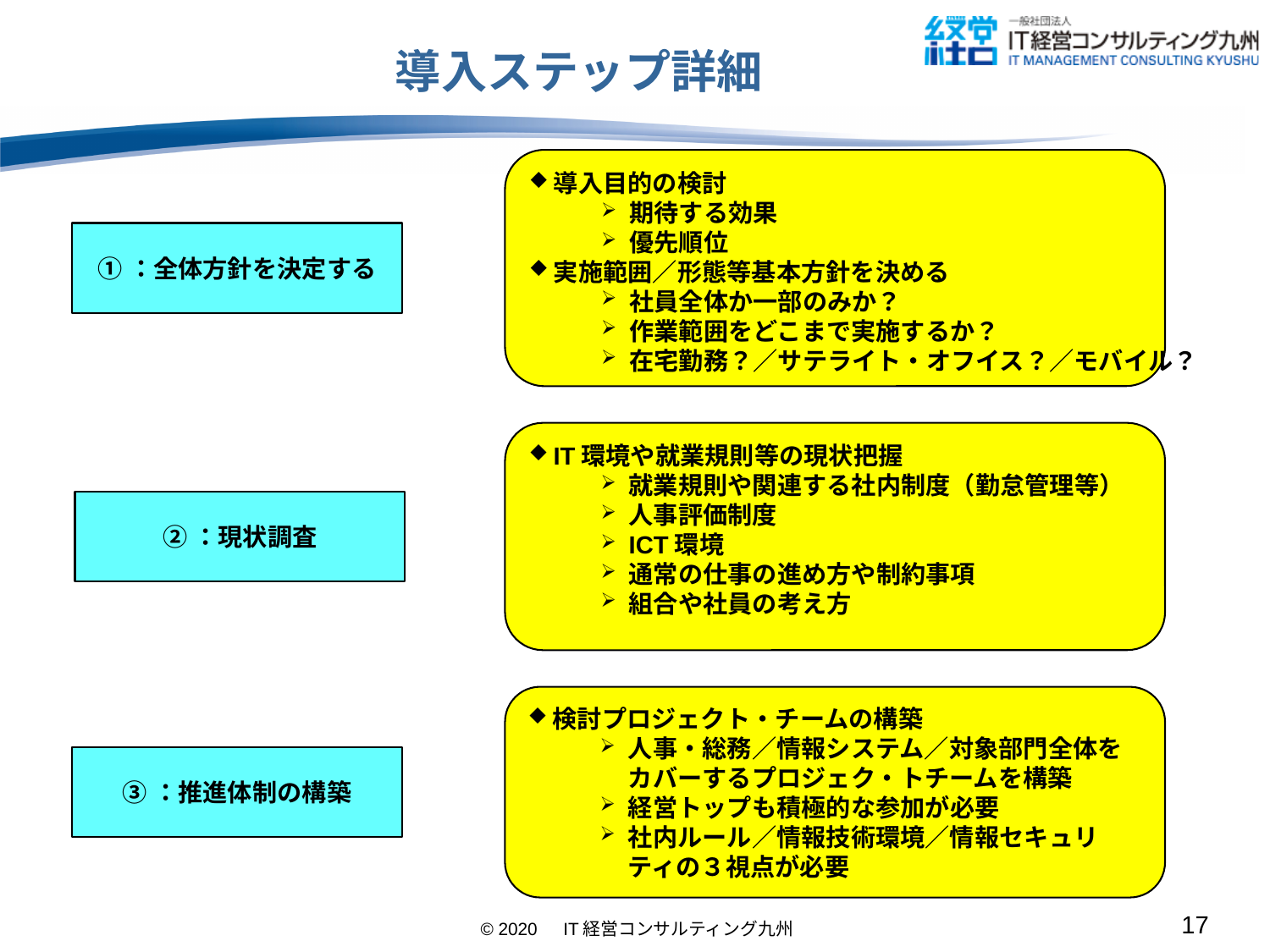

# 導入ステップ詳細
導入目的の検討
期待する効果
優先順位
実施範囲／形態等基本方針を決める
社員全体か一部のみか？
作業範囲をどこまで実施するか？
在宅勤務？／サテライト・オフイス？／モバイル？

①：全体方針を決定する
IT環境や就業規則等の現状把握
就業規則や関連する社内制度（勤怠管理等）
人事評価制度
ICT環境
通常の仕事の進め方や制約事項
組合や社員の考え方

②：現状調査
検討プロジェクト・チームの構築
人事・総務／情報システム／対象部門全体をカバーするプロジェク・トチームを構築
経営トップも積極的な参加が必要
社内ルール／情報技術環境／情報セキュリティの３視点が必要
③：推進体制の構築
17